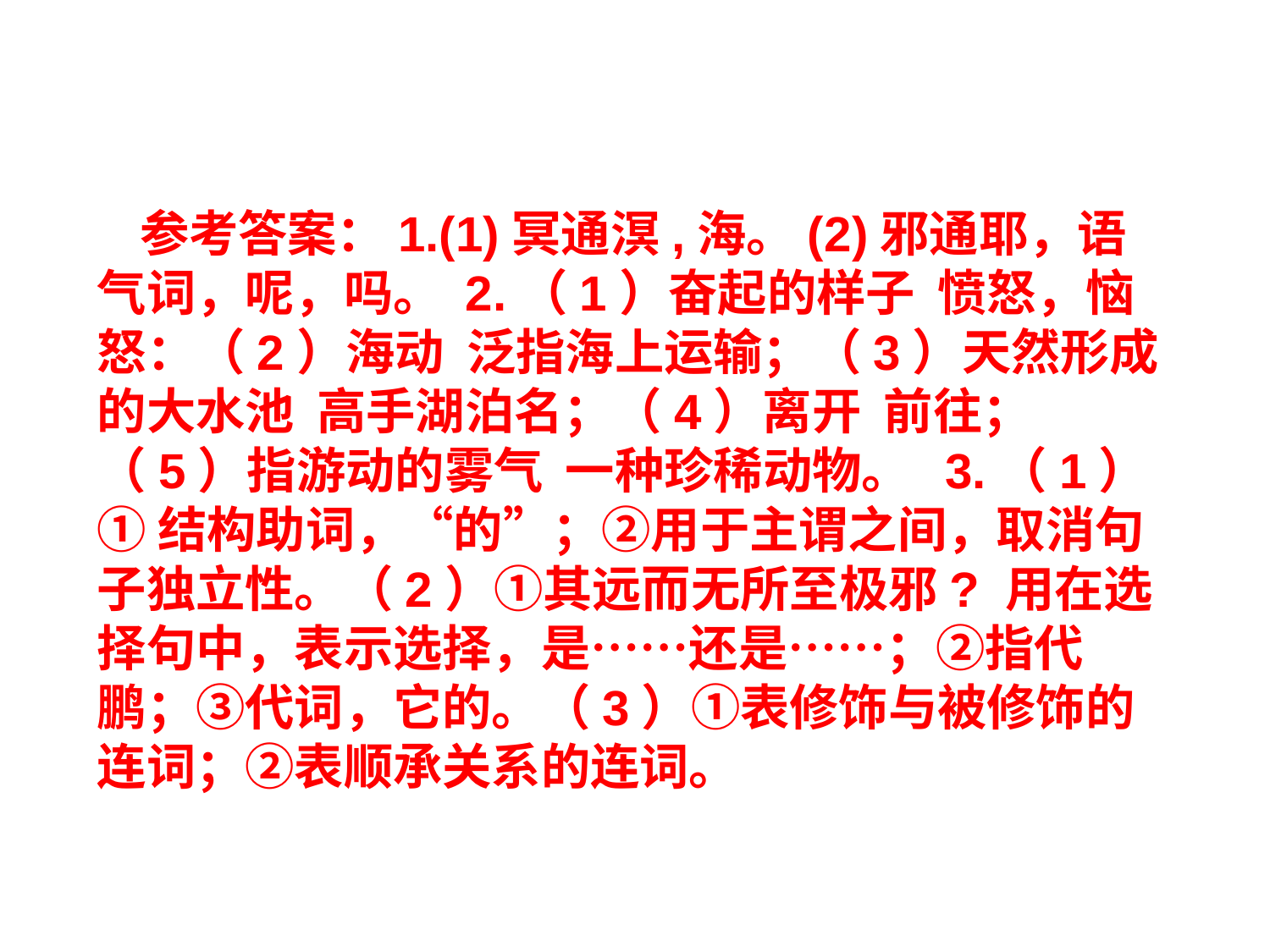

参考答案：1.(1)冥通溟,海。(2)邪通耶，语气词，呢，吗。 2.（1）奋起的样子  愤怒，恼怒：（2）海动  泛指海上运输；（3）天然形成的大水池  高手湖泊名；（4）离开  前往；（5）指游动的雾气  一种珍稀动物。  3.（1）① 结构助词，“的”；②用于主谓之间，取消句子独立性。（2）①其远而无所至极邪? 用在选择句中，表示选择，是……还是……；②指代鹏；③代词，它的。（3）①表修饰与被修饰的连词；②表顺承关系的连词。